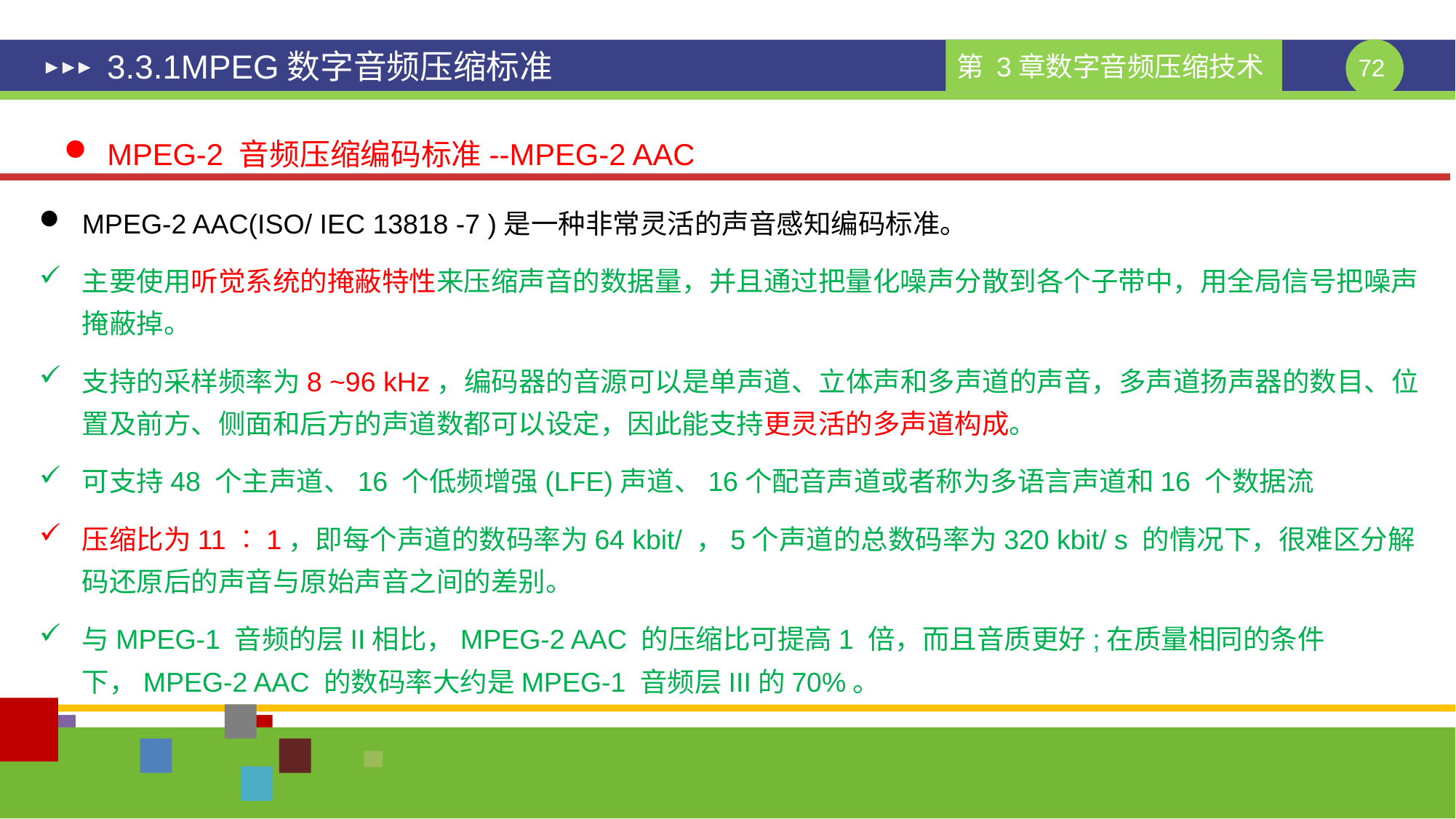

# 3.3.1MPEG数字音频压缩标准
MPEG-2 音频压缩编码标准--MPEG-2 AAC

MPEG-2 AAC(ISO/ IEC 13818 -7 )是一种非常灵活的声音感知编码标准。
主要使用听觉系统的掩蔽特性来压缩声音的数据量，并且通过把量化噪声分散到各个子带中，用全局信号把噪声掩蔽掉。
支持的采样频率为8 ~96 kHz，编码器的音源可以是单声道、立体声和多声道的声音，多声道扬声器的数目、位置及前方、侧面和后方的声道数都可以设定，因此能支持更灵活的多声道构成。
可支持48 个主声道、16 个低频增强(LFE)声道、16个配音声道或者称为多语言声道和16 个数据流
压缩比为11︰1，即每个声道的数码率为64 kbit/ ，5个声道的总数码率为320 kbit/ s 的情况下，很难区分解码还原后的声音与原始声音之间的差别。
与MPEG-1 音频的层II相比，MPEG-2 AAC 的压缩比可提高1 倍，而且音质更好;在质量相同的条件下，MPEG-2 AAC 的数码率大约是MPEG-1 音频层III的70%。